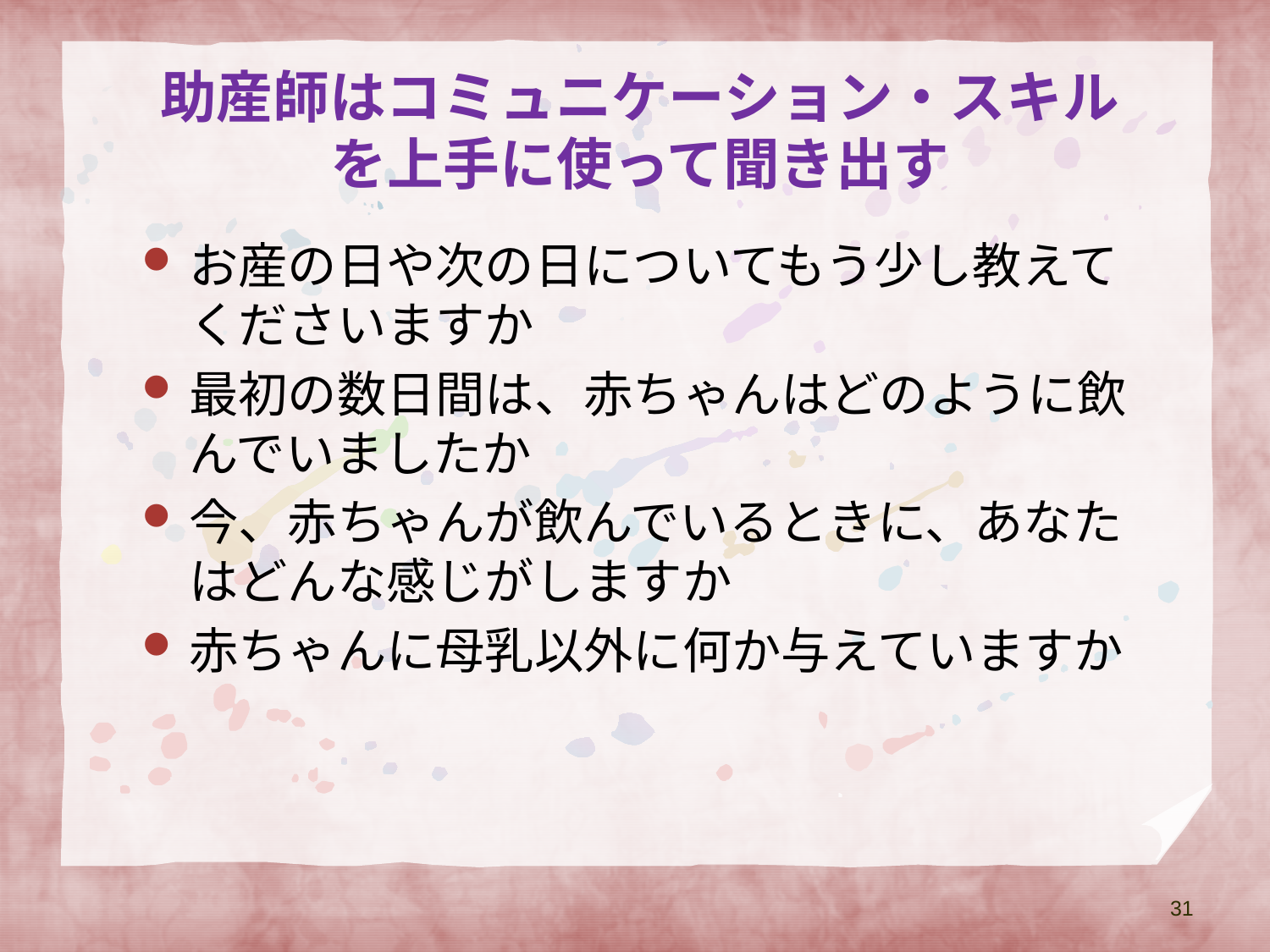

# 助産師はコミュニケーション・スキルを上手に使って聞き出す
お産の日や次の日についてもう少し教えてくださいますか
最初の数日間は、赤ちゃんはどのように飲んでいましたか
今、赤ちゃんが飲んでいるときに、あなたはどんな感じがしますか
赤ちゃんに母乳以外に何か与えていますか
31